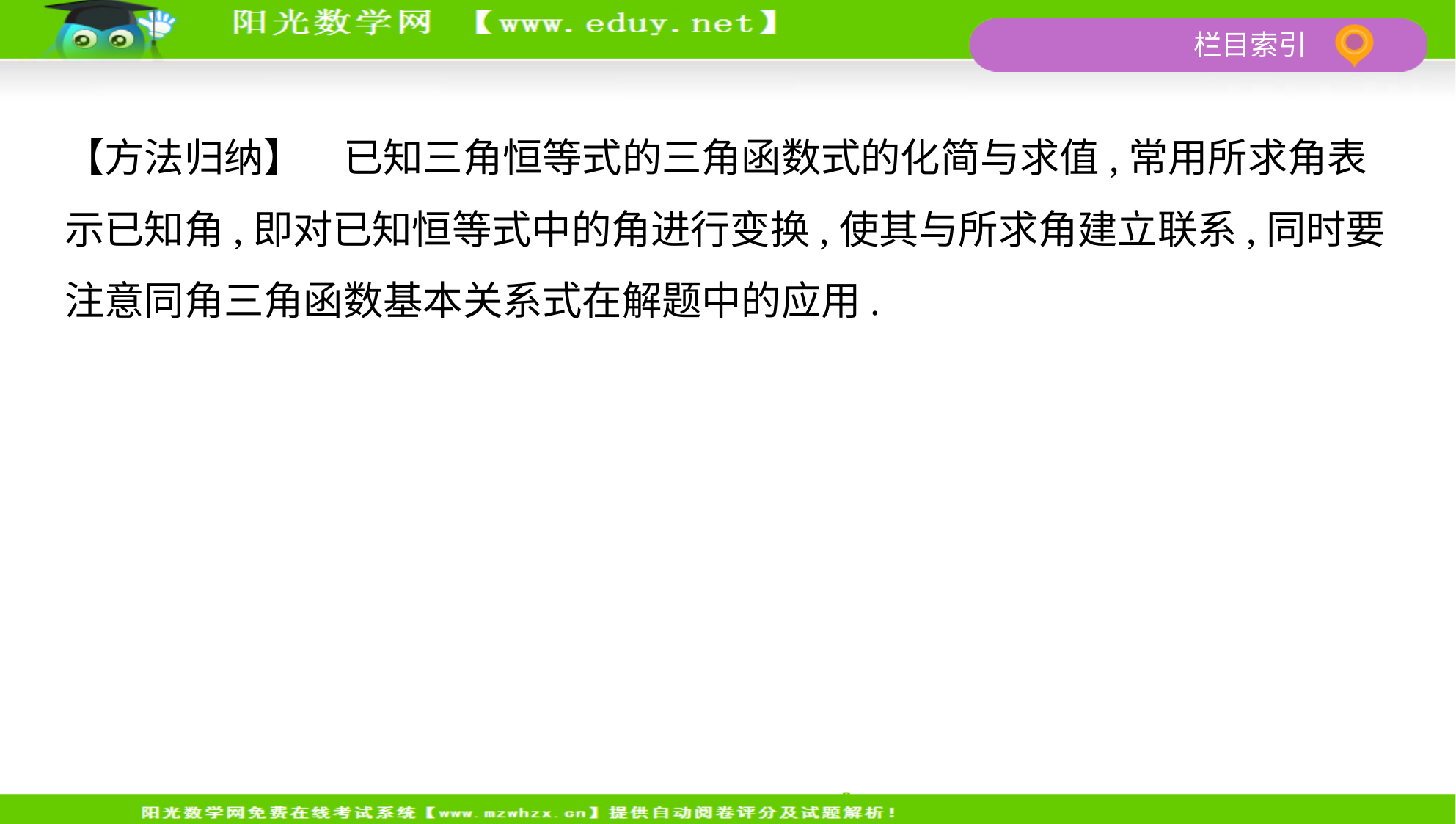

【方法归纳】　已知三角恒等式的三角函数式的化简与求值,常用所求角表
示已知角,即对已知恒等式中的角进行变换,使其与所求角建立联系,同时要
注意同角三角函数基本关系式在解题中的应用.